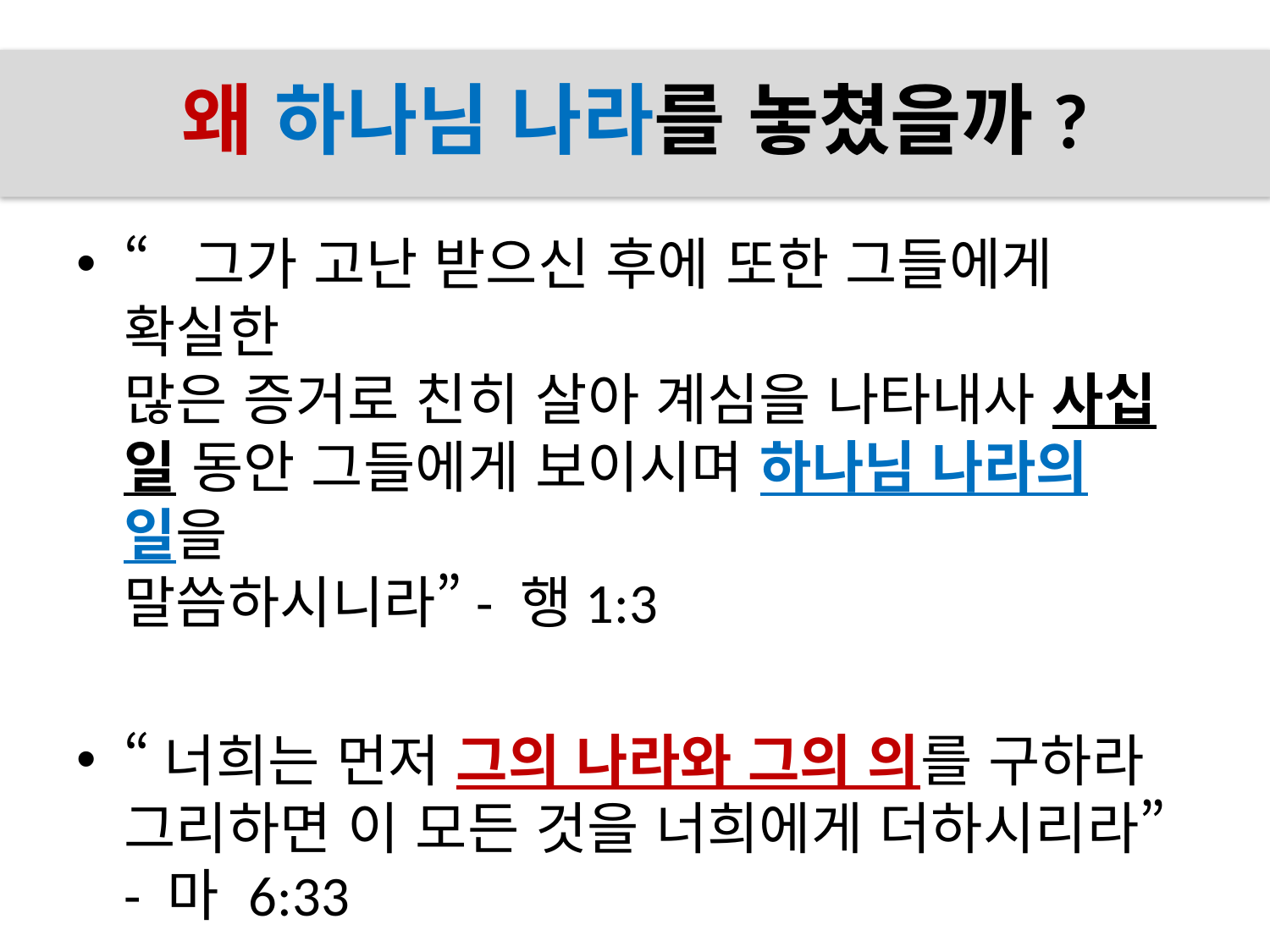

# 왜 하나님 나라를 놓쳤을까?

“그가 고난 받으신 후에 또한 그들에게 확실한
많은 증거로 친히 살아 계심을 나타내사 사십 일 동안 그들에게 보이시며 하나님 나라의 일을
말씀하시니라”- 행1:3

“너희는 먼저 그의 나라와 그의 의를 구하라
그리하면 이 모든 것을 너희에게 더하시리라”
- 마 6:33